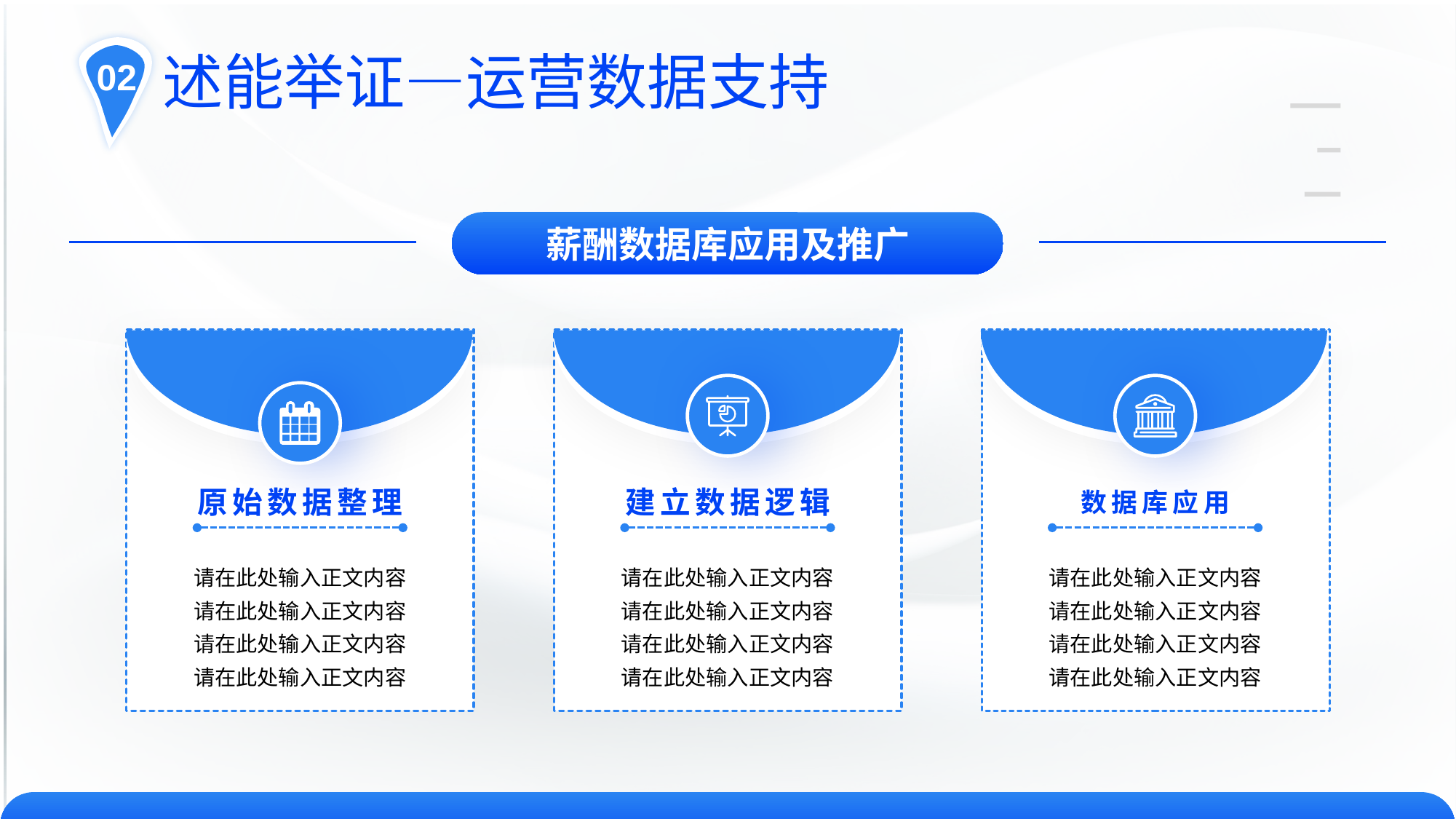

02
述能举证—运营数据支持

薪酬数据库应用及推广

原始数据整理
请在此处输入正文内容
请在此处输入正文内容
请在此处输入正文内容
请在此处输入正文内容

建立数据逻辑
请在此处输入正文内容
请在此处输入正文内容
请在此处输入正文内容
请在此处输入正文内容

数据库应用
请在此处输入正文内容
请在此处输入正文内容
请在此处输入正文内容
请在此处输入正文内容